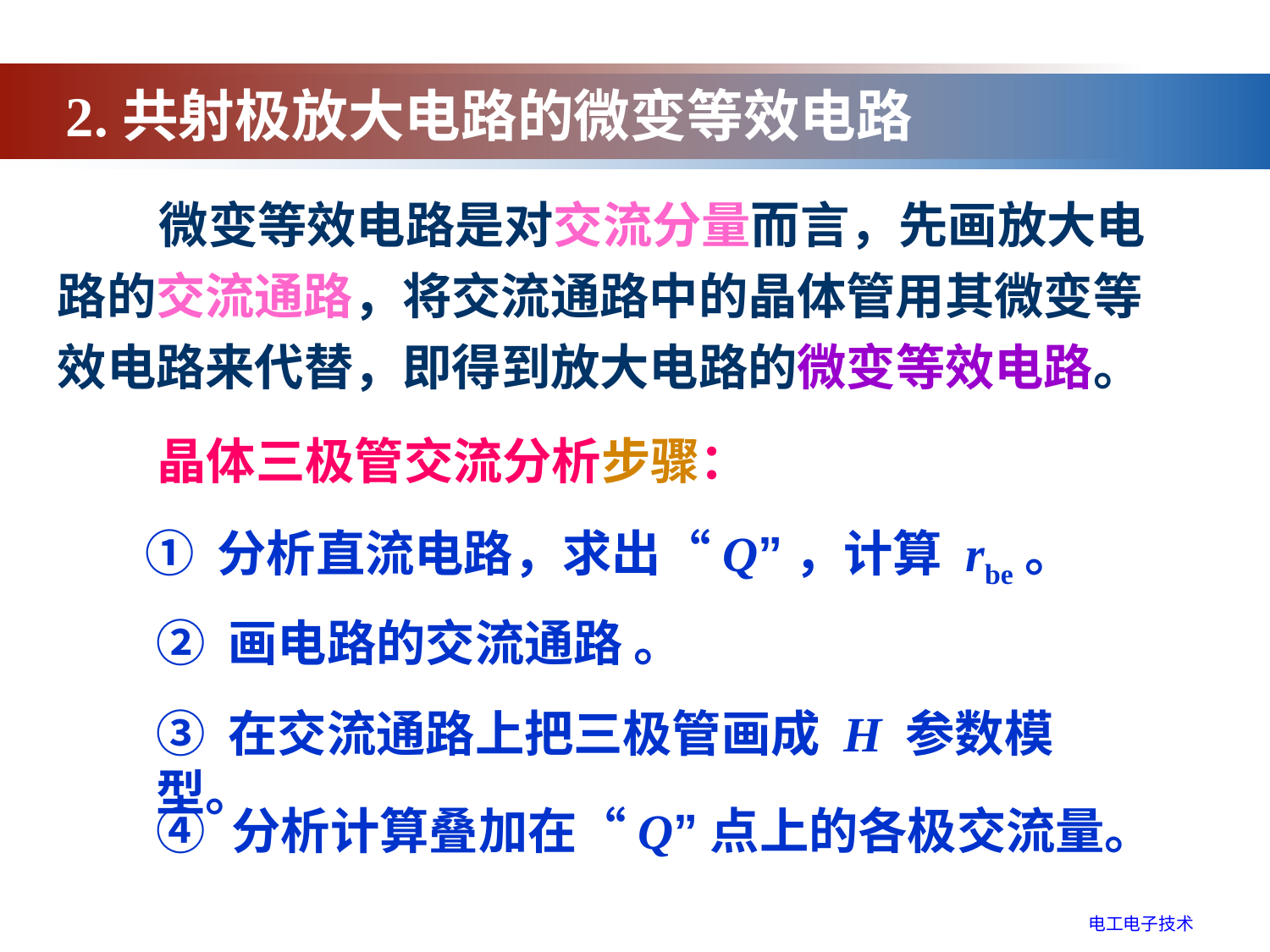

2.共射极放大电路的微变等效电路
        微变等效电路是对交流分量而言，先画放大电路的交流通路，将交流通路中的晶体管用其微变等效电路来代替，即得到放大电路的微变等效电路。
晶体三极管交流分析步骤：
① 分析直流电路，求出“Q”，计算 rbe。
② 画电路的交流通路 。
③ 在交流通路上把三极管画成 H 参数模型。
④ 分析计算叠加在“Q”点上的各极交流量。
电工电子技术